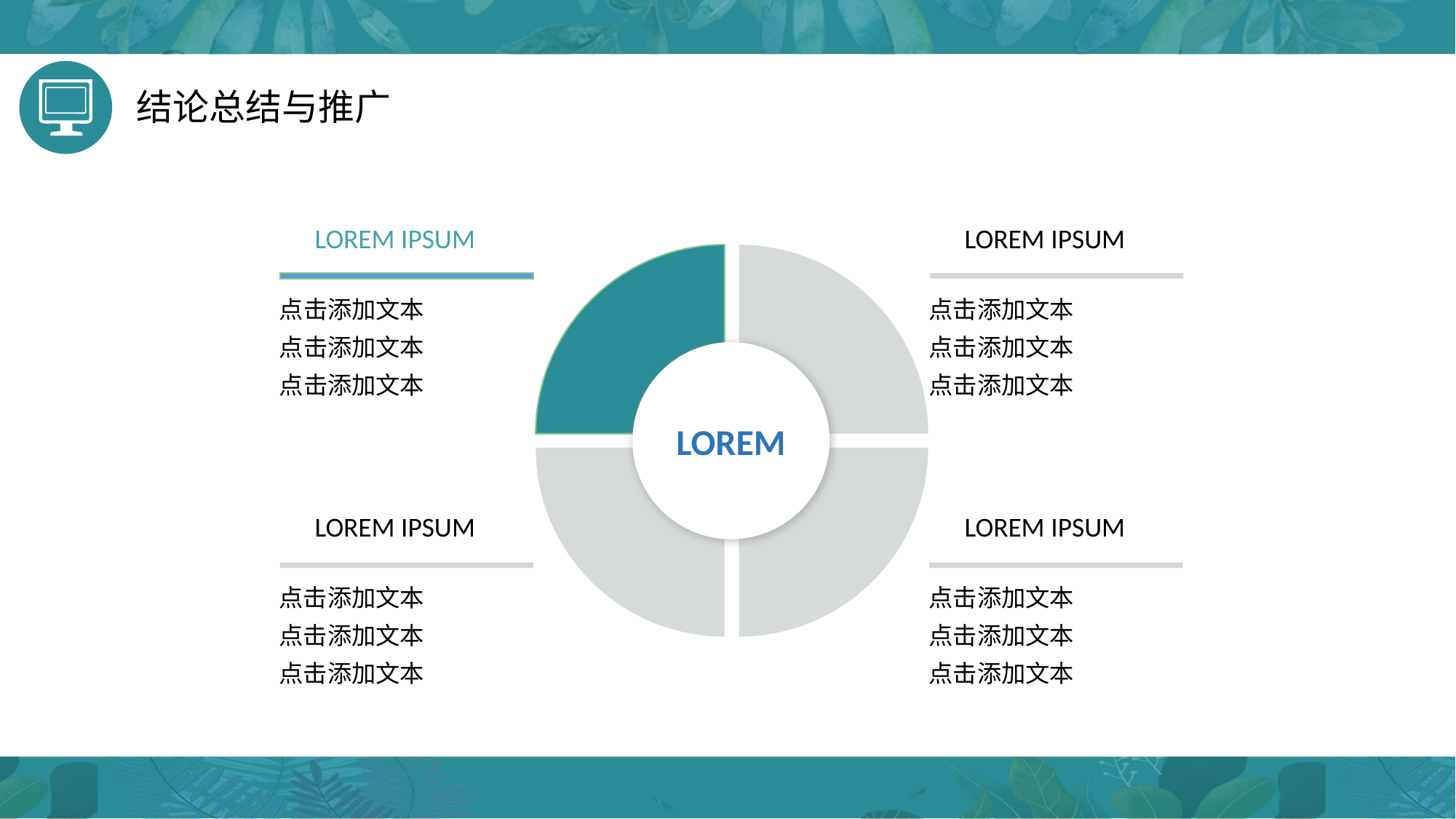

结论总结与推广
LOREM IPSUM
LOREM IPSUM

点击添加文本
点击添加文本
点击添加文本

点击添加文本
点击添加文本
点击添加文本
LOREM

LOREM IPSUM
LOREM IPSUM

点击添加文本
点击添加文本
点击添加文本
点击添加文本
点击添加文本
点击添加文本